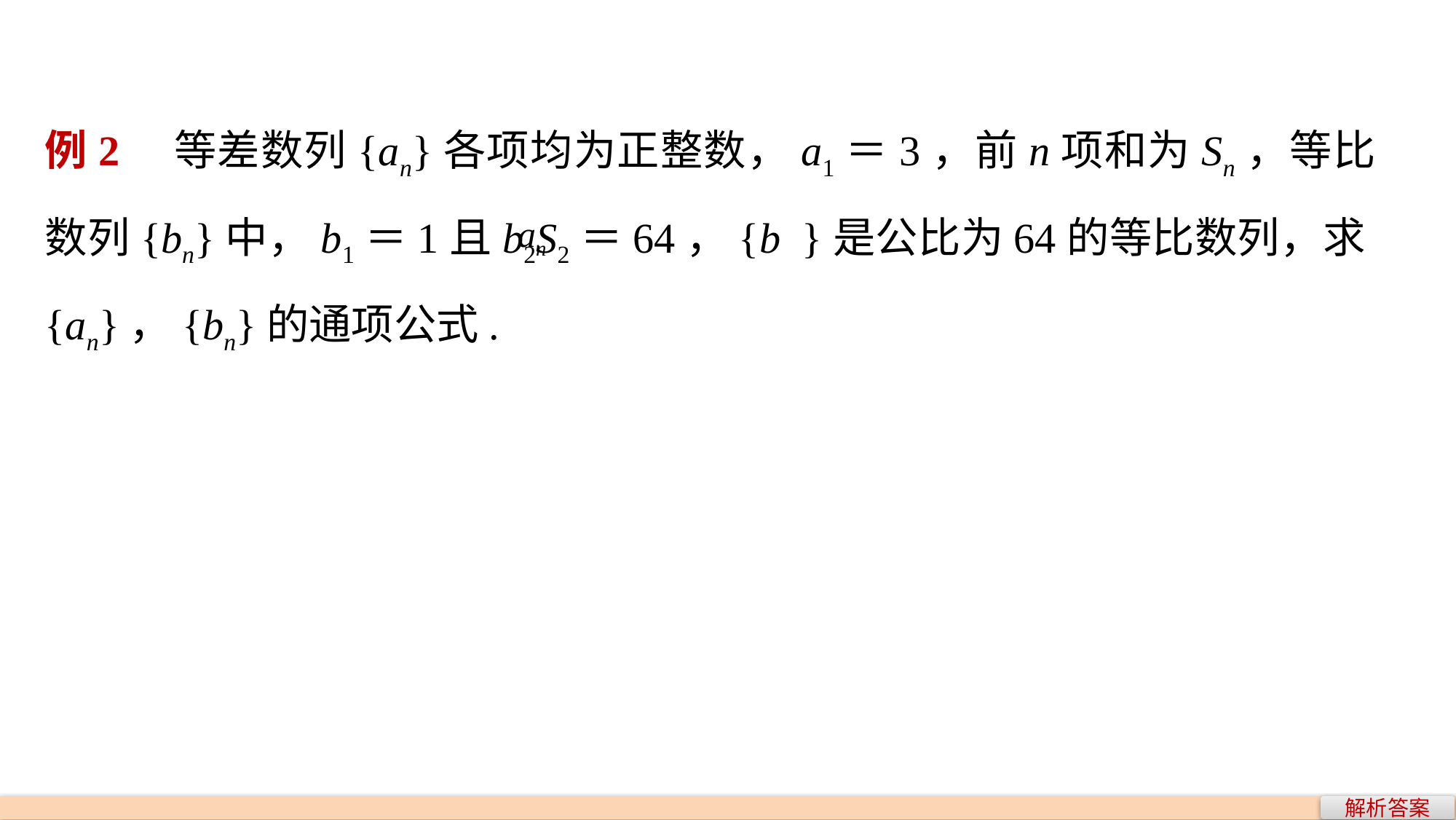

例2　等差数列{an}各项均为正整数，a1＝3，前n项和为Sn，等比数列{bn}中，b1＝1且b2S2＝64，{b  }是公比为64的等比数列，求{an}，{bn}的通项公式.
an
解析答案